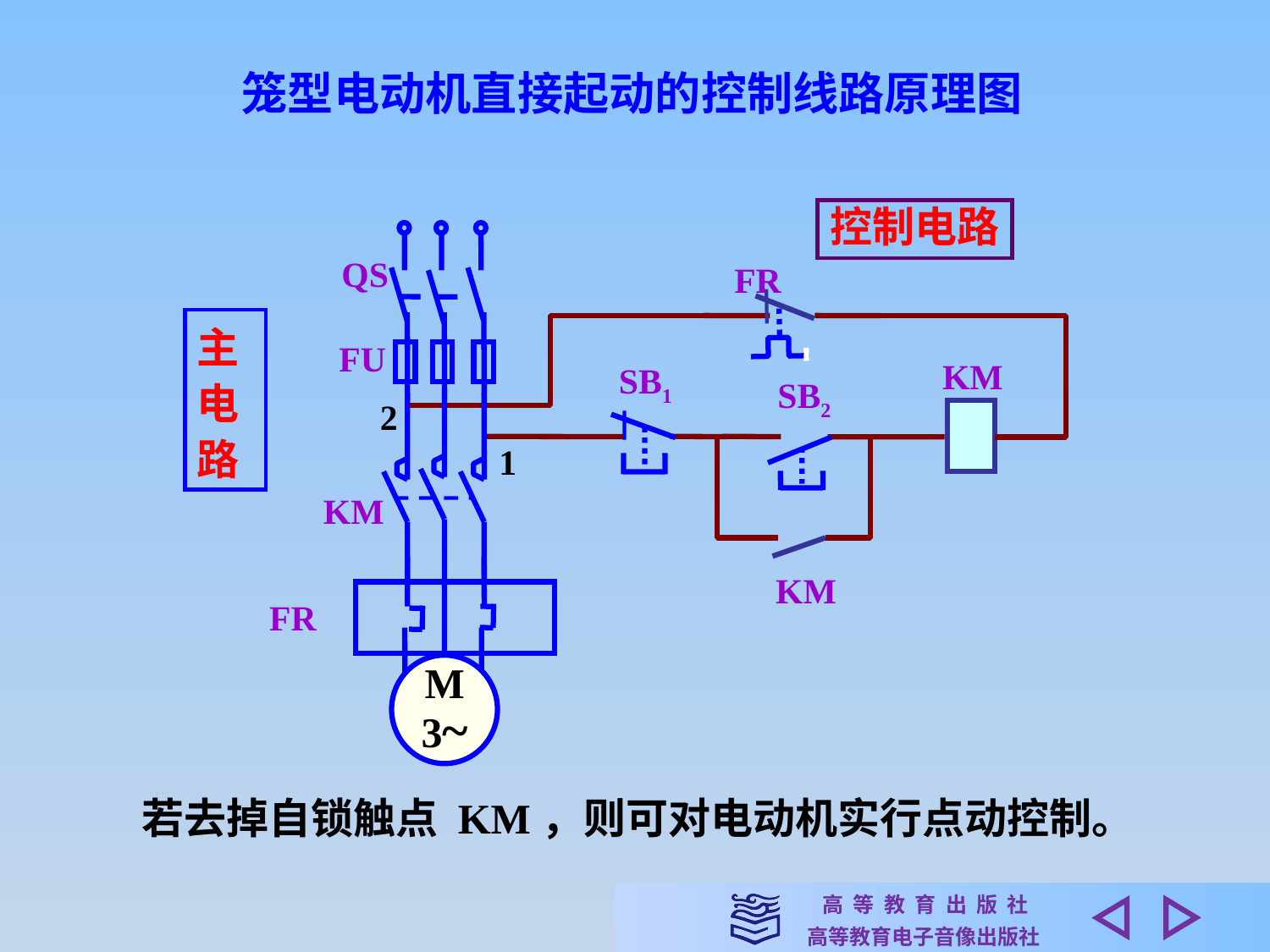

笼型电动机直接起动的控制线路原理图
控制电路

QS
FR

主电路

FU

KM
SB1
SB2
2

1

KM

KM

FR

M
3~
若去掉自锁触点 KM，则可对电动机实行点动控制。